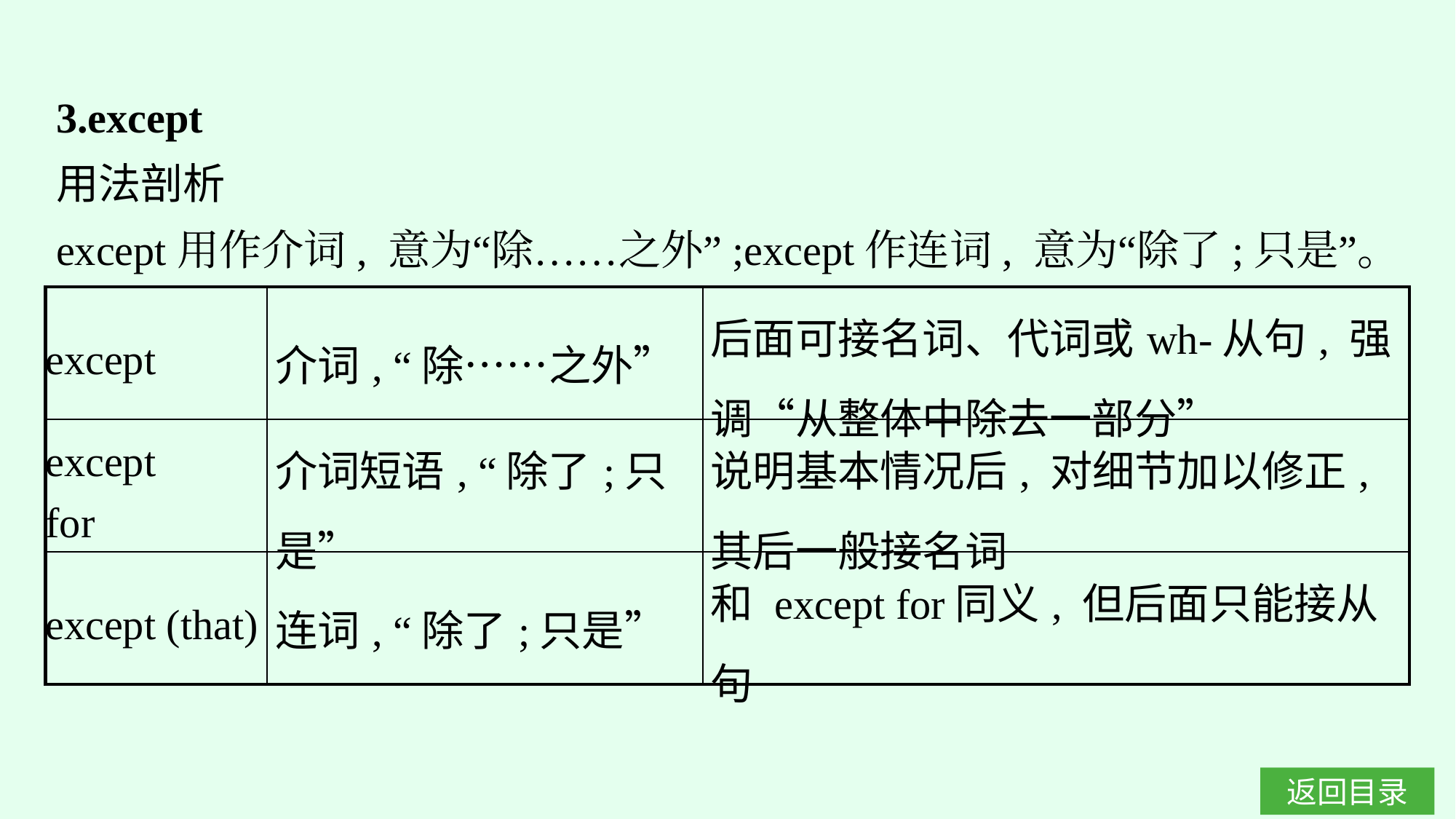

3.except
用法剖析
except用作介词, 意为“除……之外”;except作连词, 意为“除了;只是”。
| except | 介词, “除……之外” | 后面可接名词、代词或wh-从句, 强调“从整体中除去一部分” |
| --- | --- | --- |
| except for | 介词短语, “除了;只是” | 说明基本情况后, 对细节加以修正, 其后一般接名词 |
| except (that) | 连词, “除了;只是” | 和 except for同义, 但后面只能接从句 |